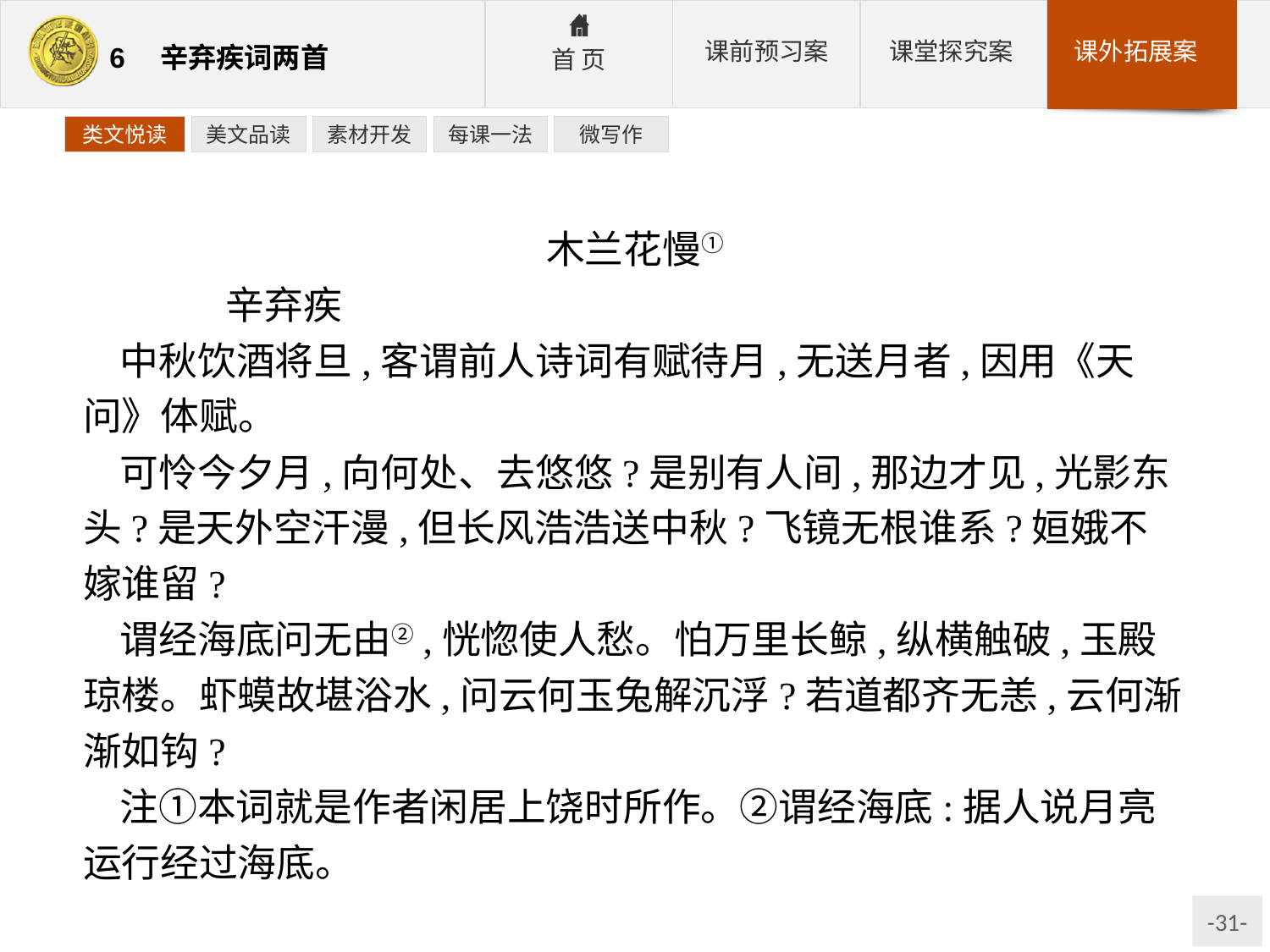

类文悦读
美文品读
素材开发
每课一法
微写作
木兰花慢①
	辛弃疾
中秋饮酒将旦,客谓前人诗词有赋待月,无送月者,因用《天问》体赋。
可怜今夕月,向何处、去悠悠?是别有人间,那边才见,光影东头?是天外空汗漫,但长风浩浩送中秋?飞镜无根谁系?姮娥不嫁谁留?
谓经海底问无由②,恍惚使人愁。怕万里长鲸,纵横触破,玉殿琼楼。虾蟆故堪浴水,问云何玉兔解沉浮?若道都齐无恙,云何渐渐如钩?
注①本词就是作者闲居上饶时所作。②谓经海底:据人说月亮运行经过海底。